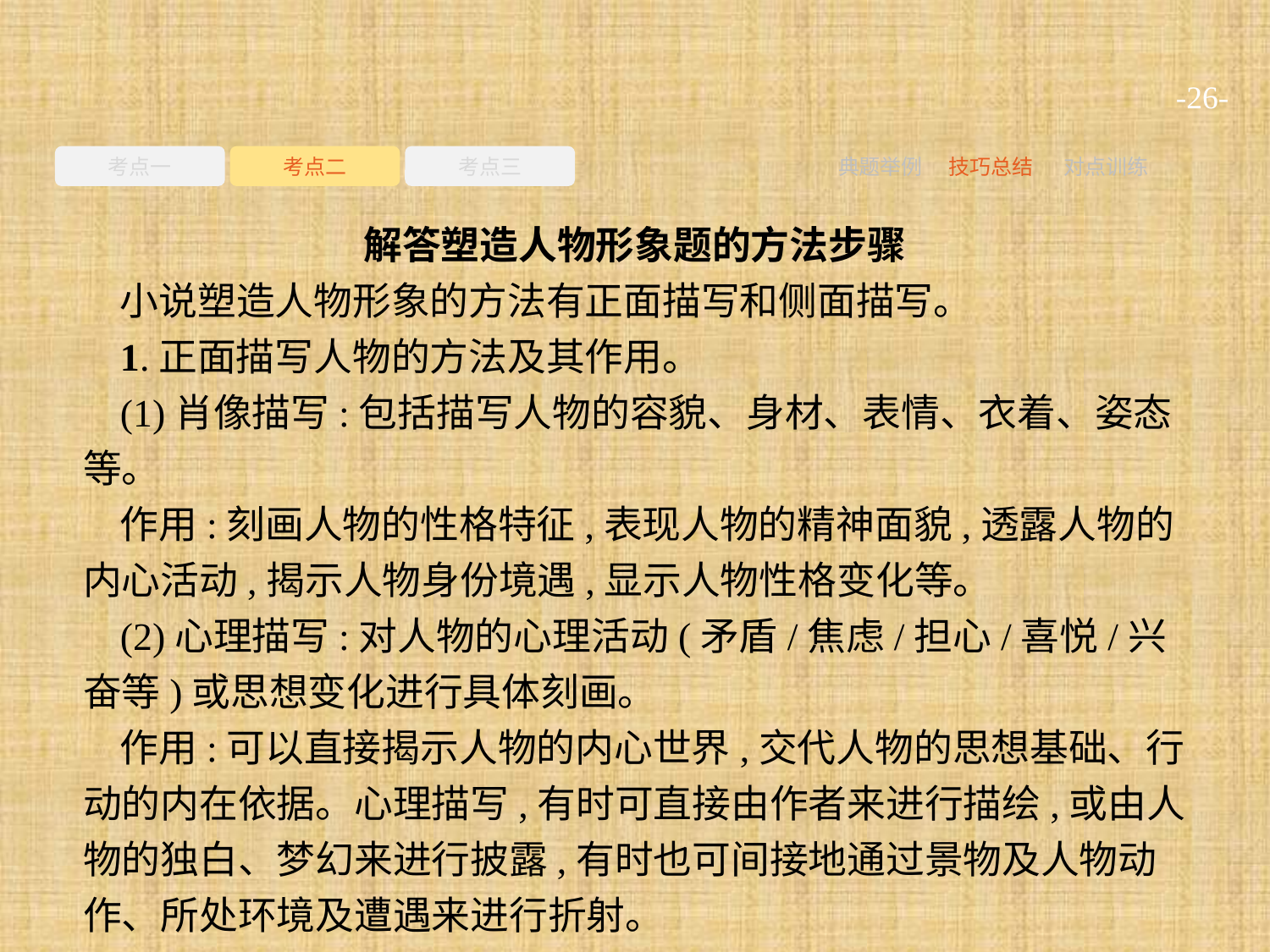

-26-
考点一
考点二
考点三
典题举例
技巧总结
对点训练
解答塑造人物形象题的方法步骤
小说塑造人物形象的方法有正面描写和侧面描写。
1.正面描写人物的方法及其作用。
(1)肖像描写:包括描写人物的容貌、身材、表情、衣着、姿态等。
作用:刻画人物的性格特征,表现人物的精神面貌,透露人物的内心活动,揭示人物身份境遇,显示人物性格变化等。
(2)心理描写:对人物的心理活动(矛盾/焦虑/担心/喜悦/兴奋等)或思想变化进行具体刻画。
作用:可以直接揭示人物的内心世界,交代人物的思想基础、行动的内在依据。心理描写,有时可直接由作者来进行描绘,或由人物的独白、梦幻来进行披露,有时也可间接地通过景物及人物动作、所处环境及遭遇来进行折射。